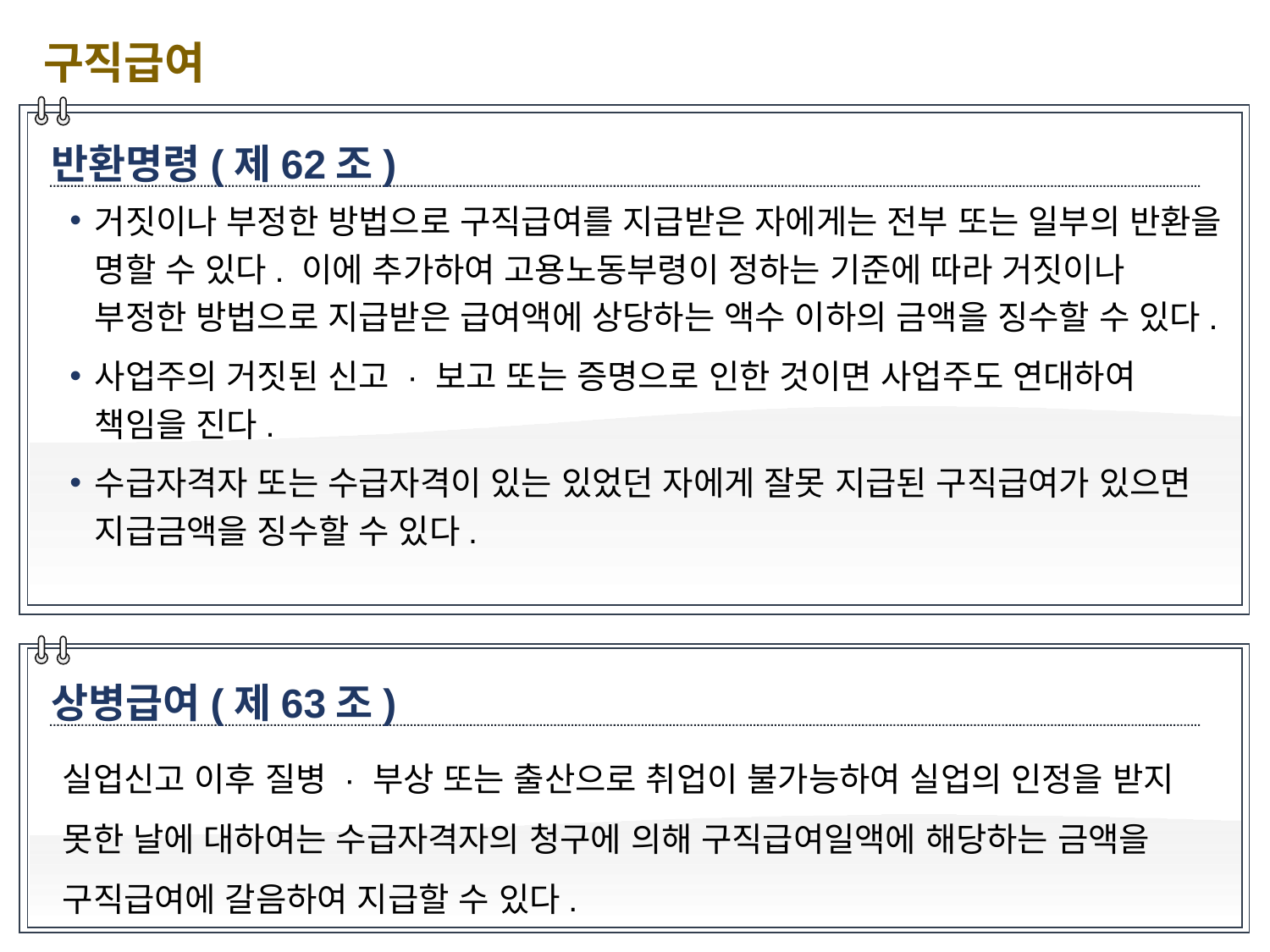

구직급여

반환명령(제62조)

거짓이나 부정한 방법으로 구직급여를 지급받은 자에게는 전부 또는 일부의 반환을 명할 수 있다. 이에 추가하여 고용노동부령이 정하는 기준에 따라 거짓이나 부정한 방법으로 지급받은 급여액에 상당하는 액수 이하의 금액을 징수할 수 있다.
사업주의 거짓된 신고 · 보고 또는 증명으로 인한 것이면 사업주도 연대하여 책임을 진다.
수급자격자 또는 수급자격이 있는 있었던 자에게 잘못 지급된 구직급여가 있으면 지급금액을 징수할 수 있다.

상병급여(제63조)

실업신고 이후 질병 · 부상 또는 출산으로 취업이 불가능하여 실업의 인정을 받지 못한 날에 대하여는 수급자격자의 청구에 의해 구직급여일액에 해당하는 금액을 구직급여에 갈음하여 지급할 수 있다.